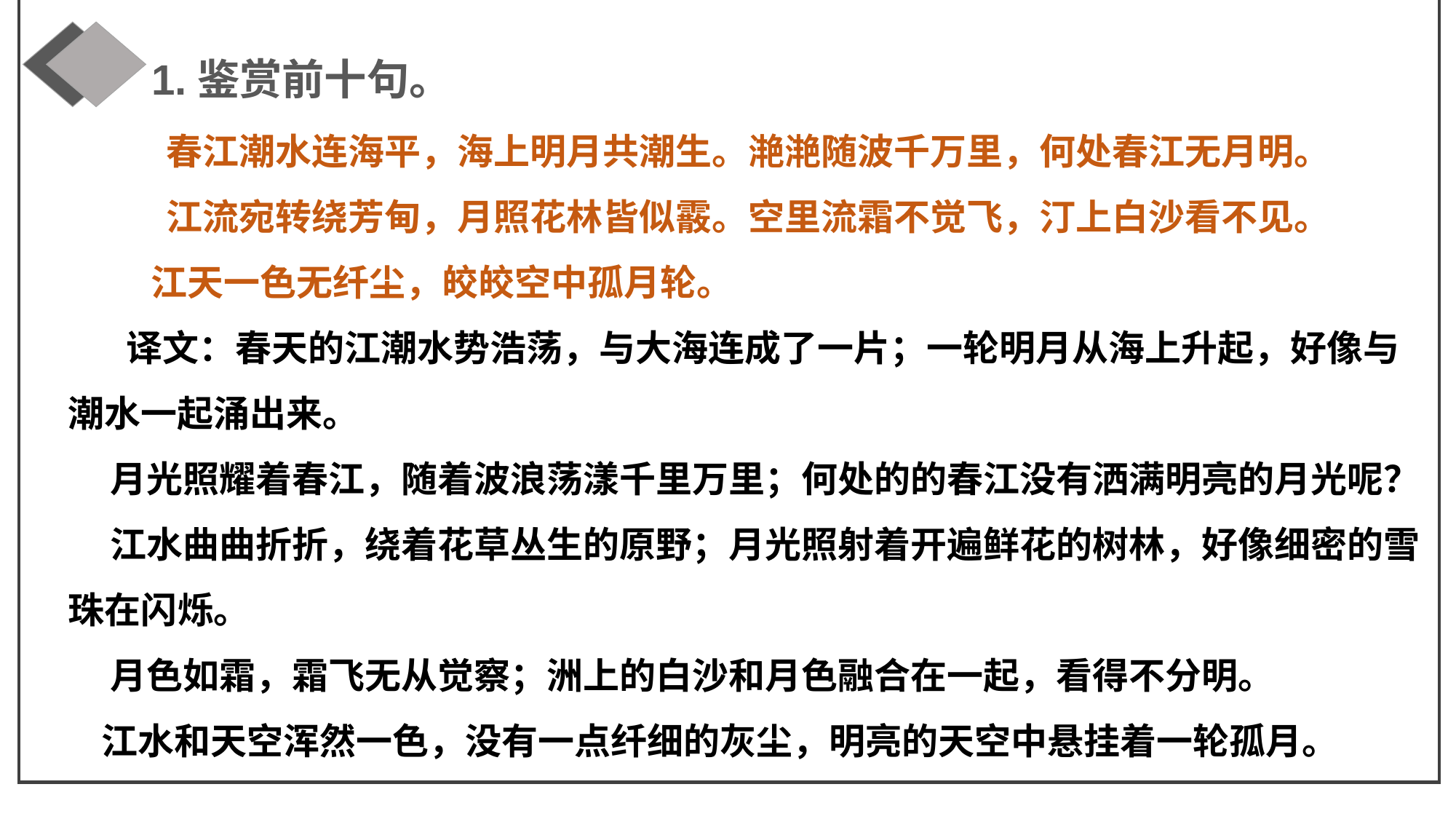

1.鉴赏前十句。
春江潮水连海平，海上明月共潮生。滟滟随波千万里，何处春江无月明。
江流宛转绕芳甸，月照花林皆似霰。空里流霜不觉飞，汀上白沙看不见。
         江天一色无纤尘，皎皎空中孤月轮。
     译文：春天的江潮水势浩荡，与大海连成了一片；一轮明月从海上升起，好像与潮水一起涌出来。
    月光照耀着春江，随着波浪荡漾千里万里；何处的的春江没有洒满明亮的月光呢？
    江水曲曲折折，绕着花草丛生的原野；月光照射着开遍鲜花的树林，好像细密的雪珠在闪烁。
    月色如霜，霜飞无从觉察；洲上的白沙和月色融合在一起，看得不分明。
   江水和天空浑然一色，没有一点纤细的灰尘，明亮的天空中悬挂着一轮孤月。